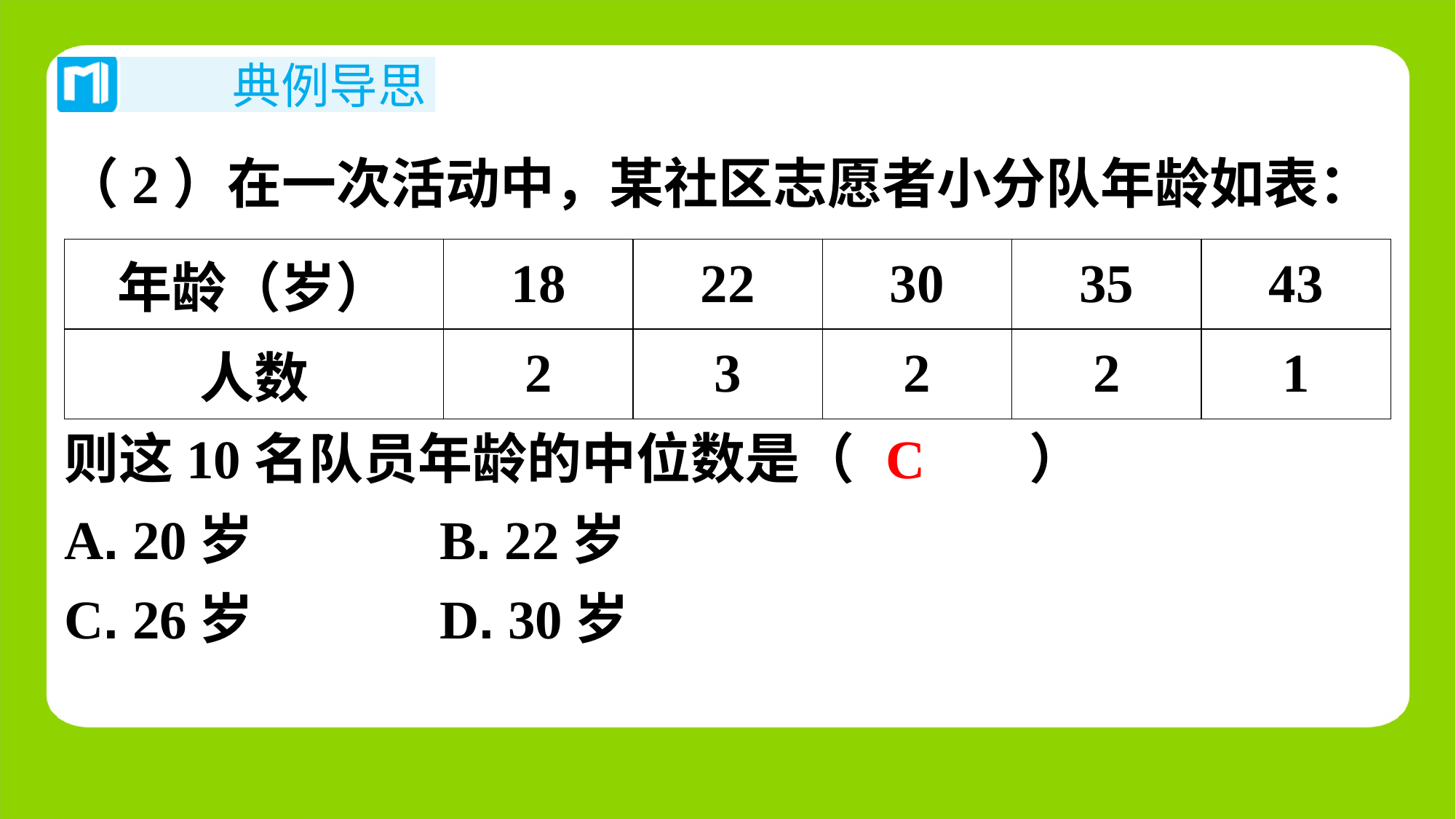

（2）在一次活动中，某社区志愿者小分队年龄如表：
| 年龄（岁） | 18 | 22 | 30 | 35 | 43 |
| --- | --- | --- | --- | --- | --- |
| 人数 | 2 | 3 | 2 | 2 | 1 |
C
则这10名队员年龄的中位数是（　C　）
| A. 20岁 | B. 22岁 |
| --- | --- |
| C. 26岁 | D. 30岁 |